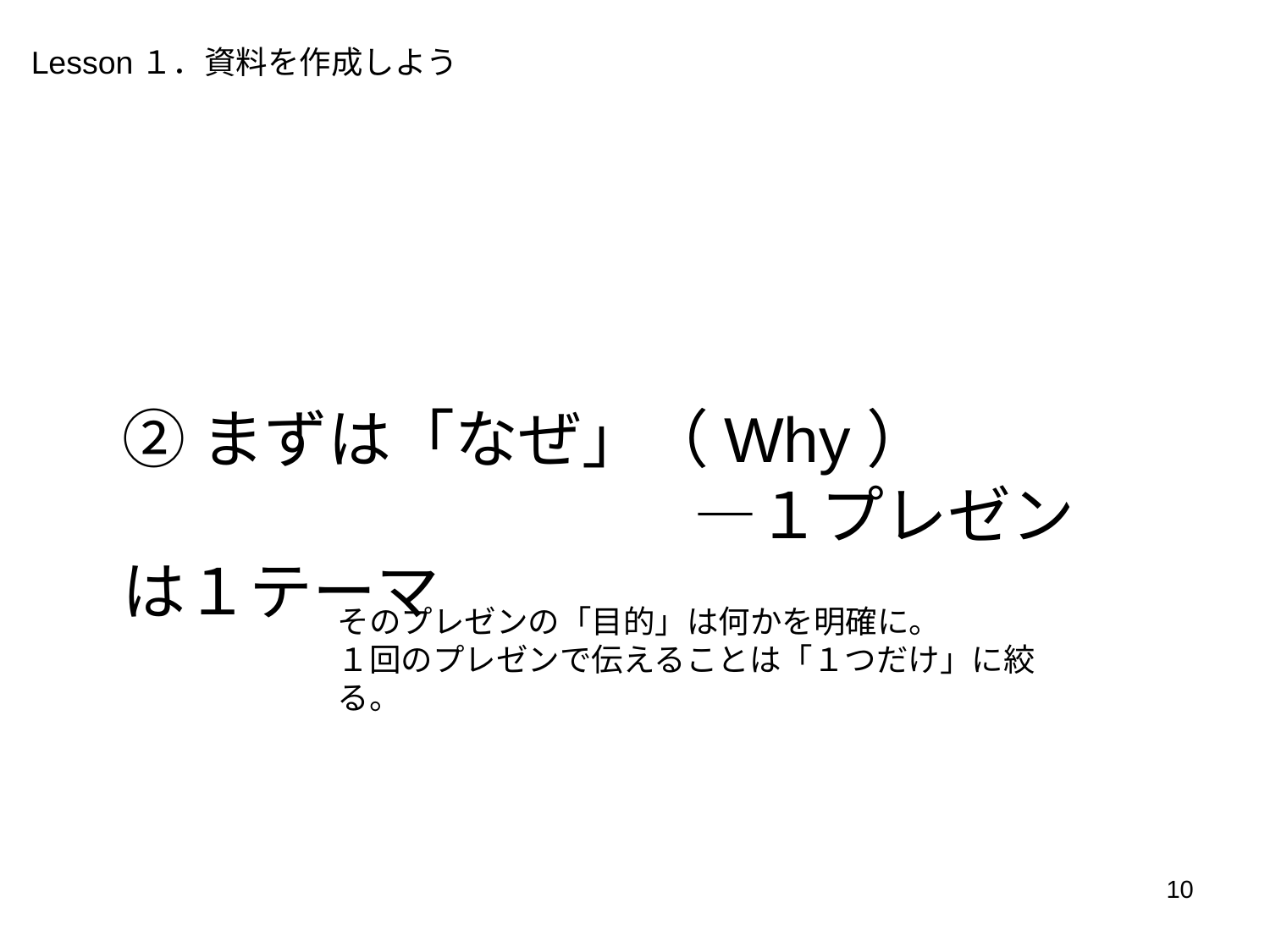

Lesson１．資料を作成しよう
②まずは「なぜ」（Why）
　　　　　　　　　―１プレゼンは１テーマ
そのプレゼンの「目的」は何かを明確に。
１回のプレゼンで伝えることは「１つだけ」に絞る。
10